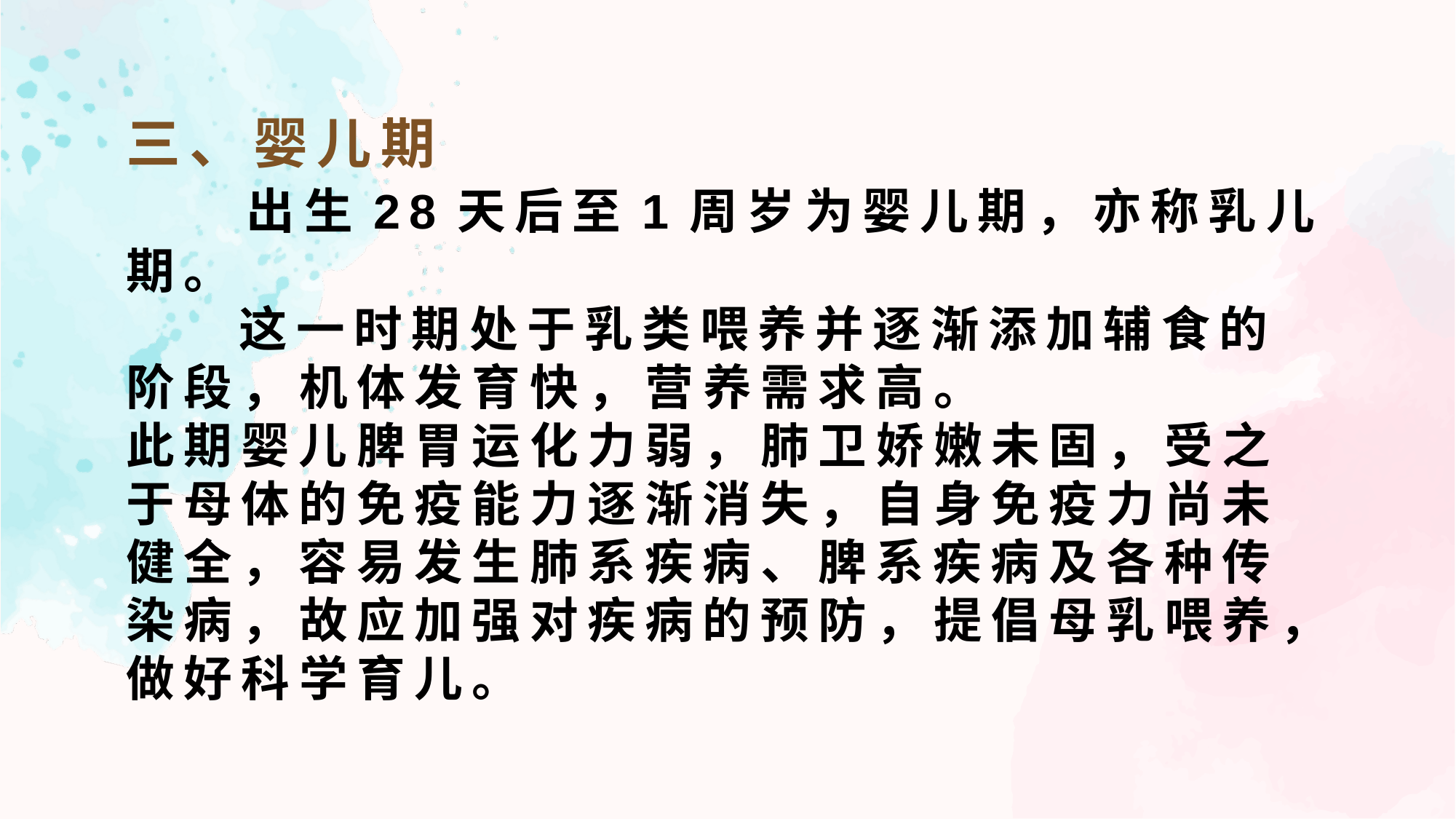

三、婴儿期
     出生28天后至1周岁为婴儿期，亦称乳儿期。
     这一时期处于乳类喂养并逐渐添加辅食的阶段，机体发育快，营养需求高。
此期婴儿脾胃运化力弱，肺卫娇嫩未固，受之于母体的免疫能力逐渐消失，自身免疫力尚未健全，容易发生肺系疾病、脾系疾病及各种传染病，故应加强对疾病的预防，提倡母乳喂养，做好科学育儿。